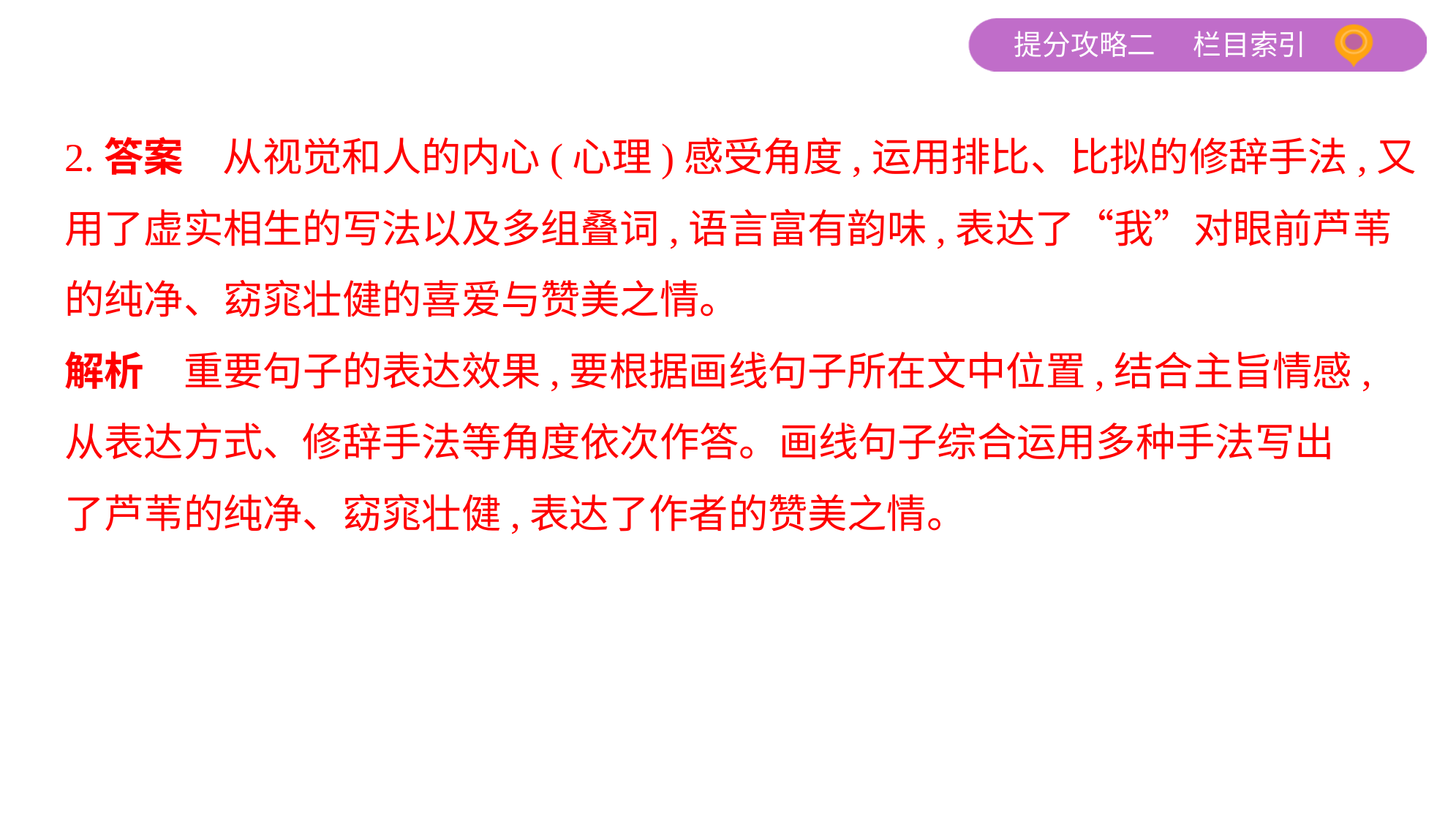

2.答案　从视觉和人的内心(心理)感受角度,运用排比、比拟的修辞手法,又
用了虚实相生的写法以及多组叠词,语言富有韵味,表达了“我”对眼前芦苇
的纯净、窈窕壮健的喜爱与赞美之情。
解析　重要句子的表达效果,要根据画线句子所在文中位置,结合主旨情感,
从表达方式、修辞手法等角度依次作答。画线句子综合运用多种手法写出
了芦苇的纯净、窈窕壮健,表达了作者的赞美之情。